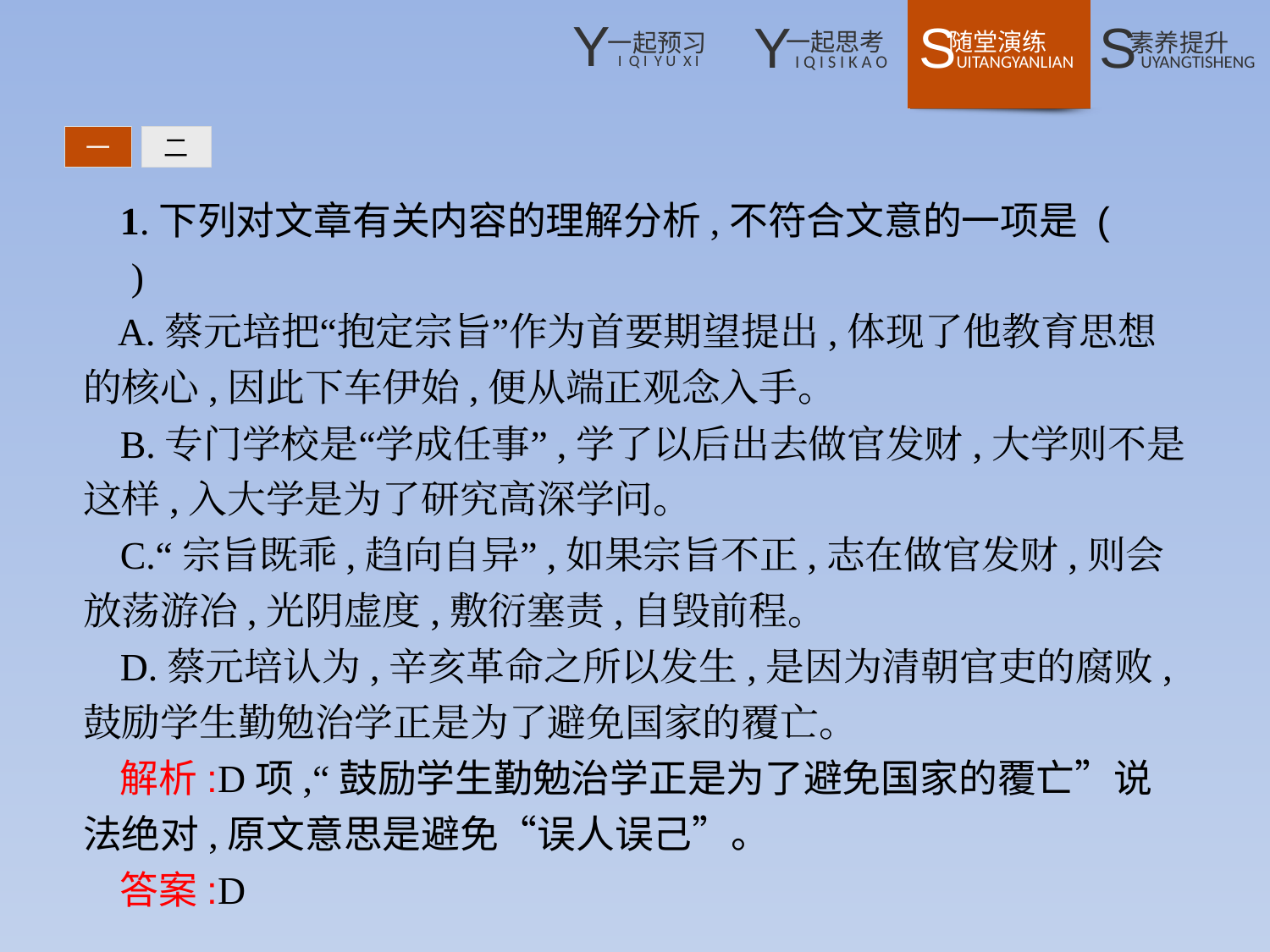

一
二
1.下列对文章有关内容的理解分析,不符合文意的一项是 (　　)
A.蔡元培把“抱定宗旨”作为首要期望提出,体现了他教育思想的核心,因此下车伊始,便从端正观念入手。
B.专门学校是“学成任事”,学了以后出去做官发财,大学则不是这样,入大学是为了研究高深学问。
C.“宗旨既乖,趋向自异”,如果宗旨不正,志在做官发财,则会放荡游冶,光阴虚度,敷衍塞责,自毁前程。
D.蔡元培认为,辛亥革命之所以发生,是因为清朝官吏的腐败,鼓励学生勤勉治学正是为了避免国家的覆亡。
解析:D项,“鼓励学生勤勉治学正是为了避免国家的覆亡”说法绝对,原文意思是避免“误人误己”。
答案:D